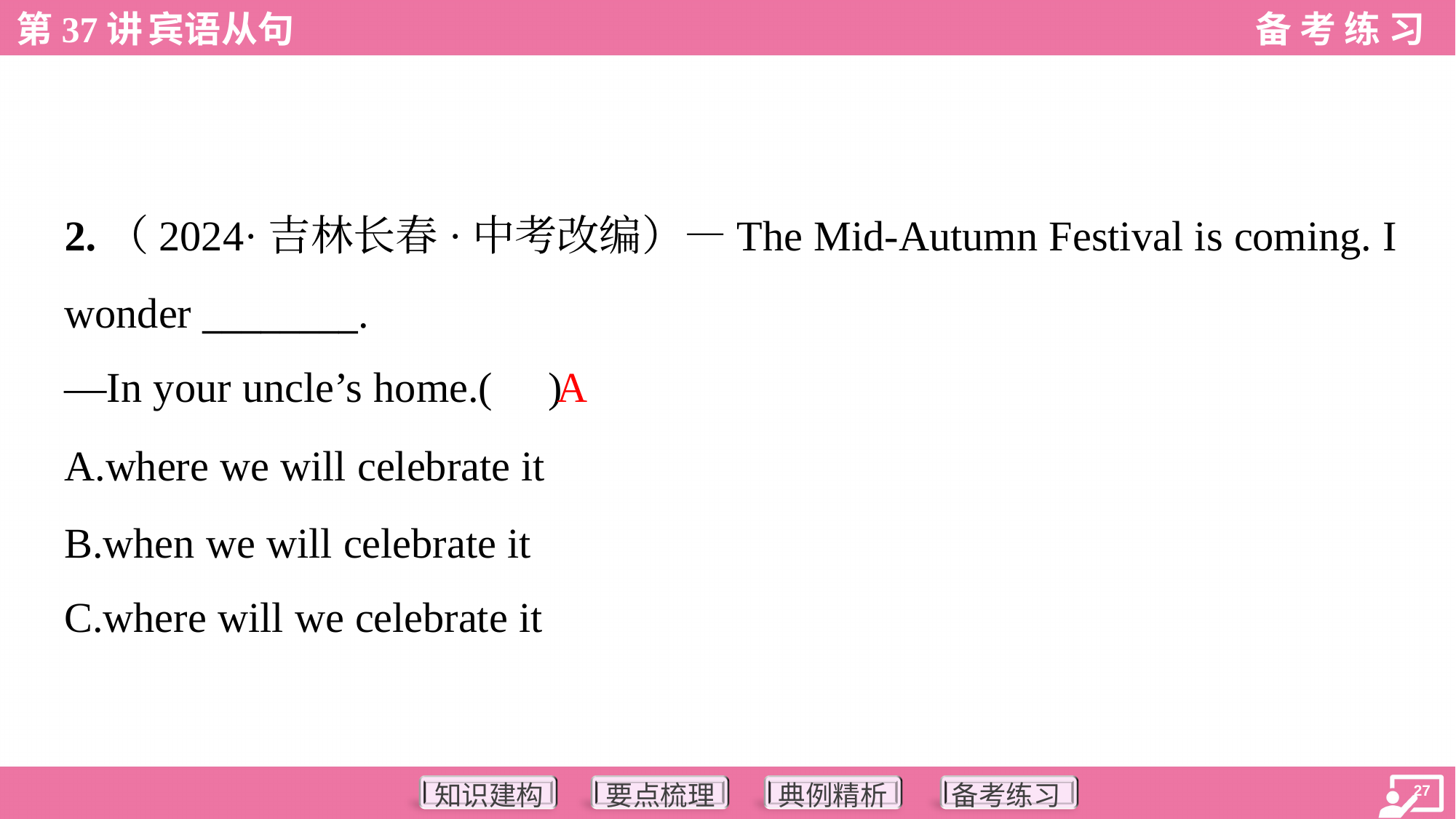

2.（2024·吉林长春·中考改编）—The Mid-Autumn Festival is coming. I
wonder ________.
—In your uncle’s home.(     )
A
A.where we will celebrate it
B.when we will celebrate it
C.where will we celebrate it